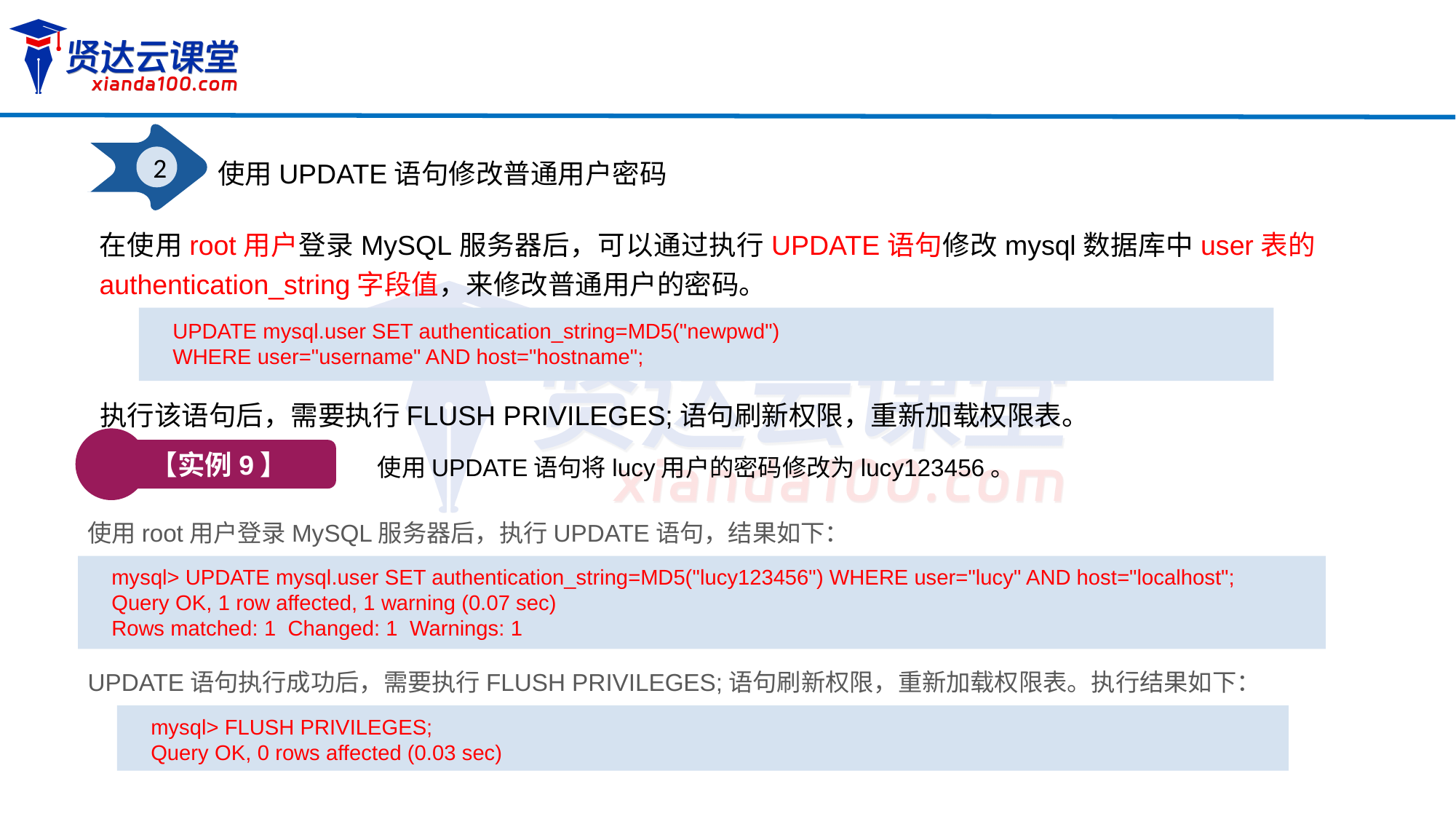

2
使用UPDATE语句修改普通用户密码
在使用root用户登录MySQL服务器后，可以通过执行UPDATE语句修改mysql数据库中user表的authentication_string字段值，来修改普通用户的密码。

UPDATE mysql.user SET authentication_string=MD5("newpwd")
WHERE user="username" AND host="hostname";
执行该语句后，需要执行FLUSH PRIVILEGES;语句刷新权限，重新加载权限表。

【实例9】
使用UPDATE语句将lucy用户的密码修改为lucy123456。
使用root用户登录MySQL服务器后，执行UPDATE语句，结果如下：

mysql> UPDATE mysql.user SET authentication_string=MD5("lucy123456") WHERE user="lucy" AND host="localhost";
Query OK, 1 row affected, 1 warning (0.07 sec)
Rows matched: 1  Changed: 1  Warnings: 1
UPDATE语句执行成功后，需要执行FLUSH PRIVILEGES;语句刷新权限，重新加载权限表。执行结果如下：

mysql> FLUSH PRIVILEGES;
Query OK, 0 rows affected (0.03 sec)